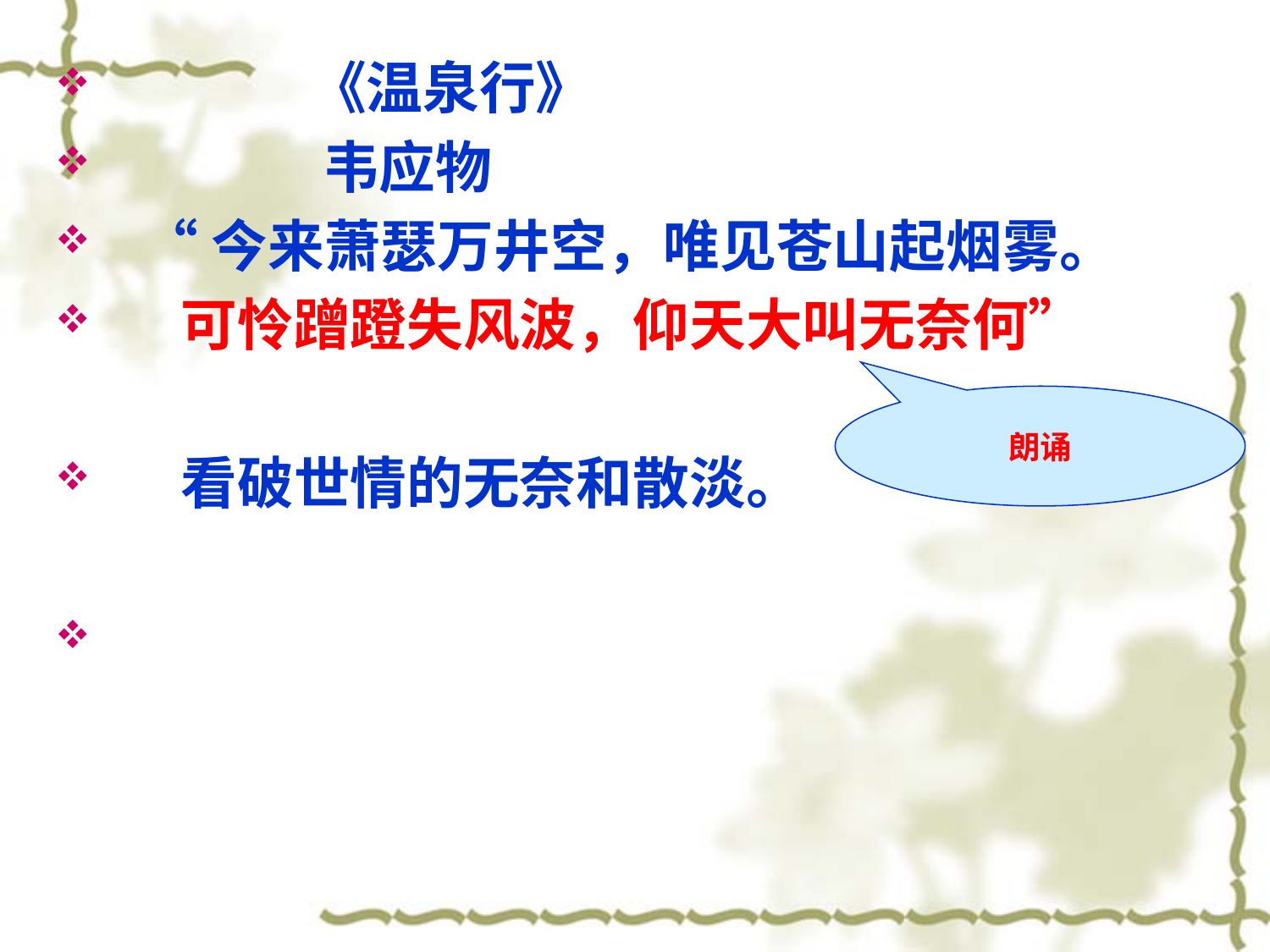

《温泉行》
                韦应物
   “今来萧瑟万井空，唯见苍山起烟雾。
     可怜蹭蹬失风波，仰天大叫无奈何”

     看破世情的无奈和散淡。

#
朗诵